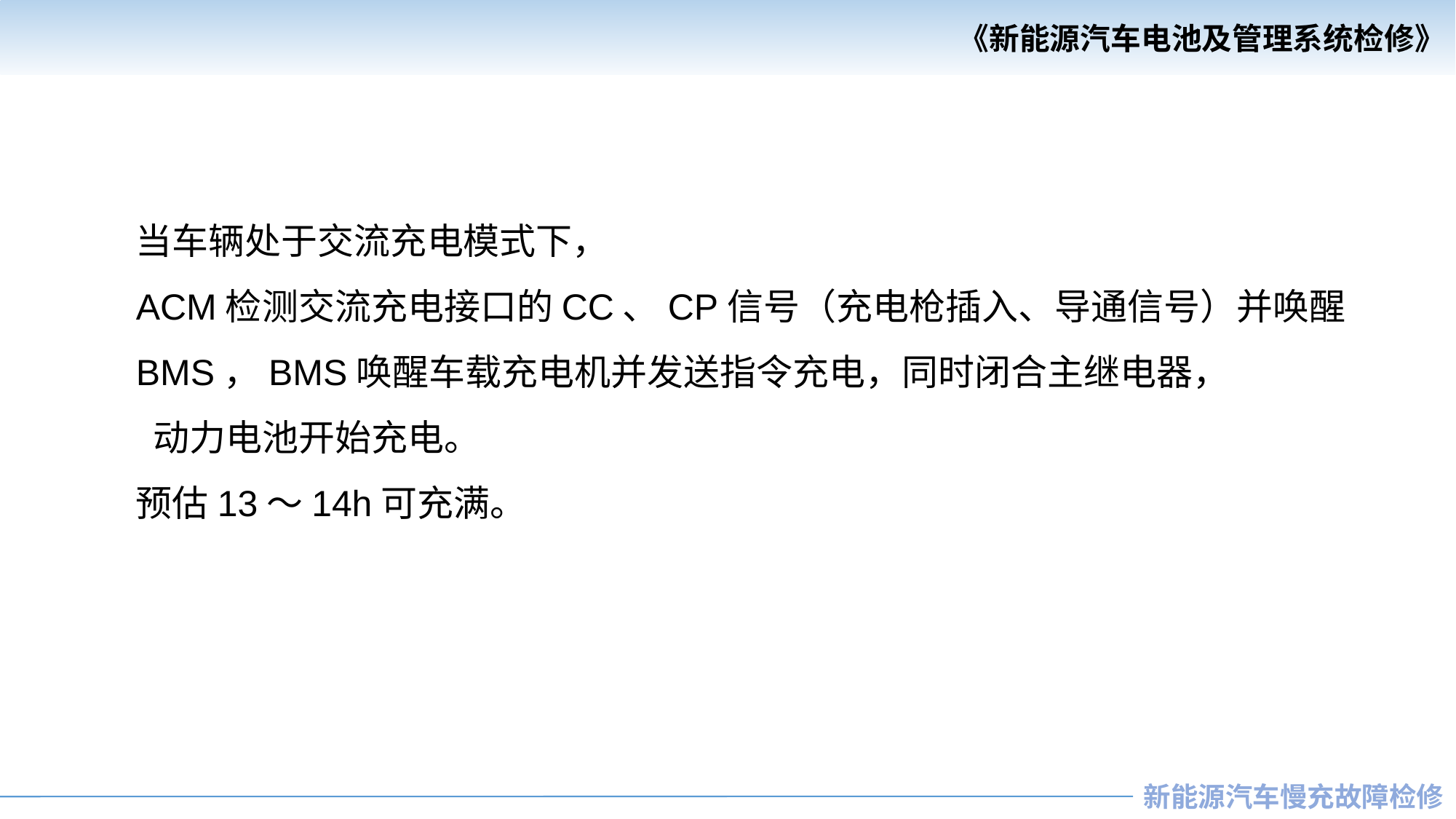

当车辆处于交流充电模式下，
ACM检测交流充电接口的CC、CP信号（充电枪插入、导通信号）并唤醒BMS，BMS唤醒车载充电机并发送指令充电，同时闭合主继电器，
 动力电池开始充电。
预估13～14h可充满。